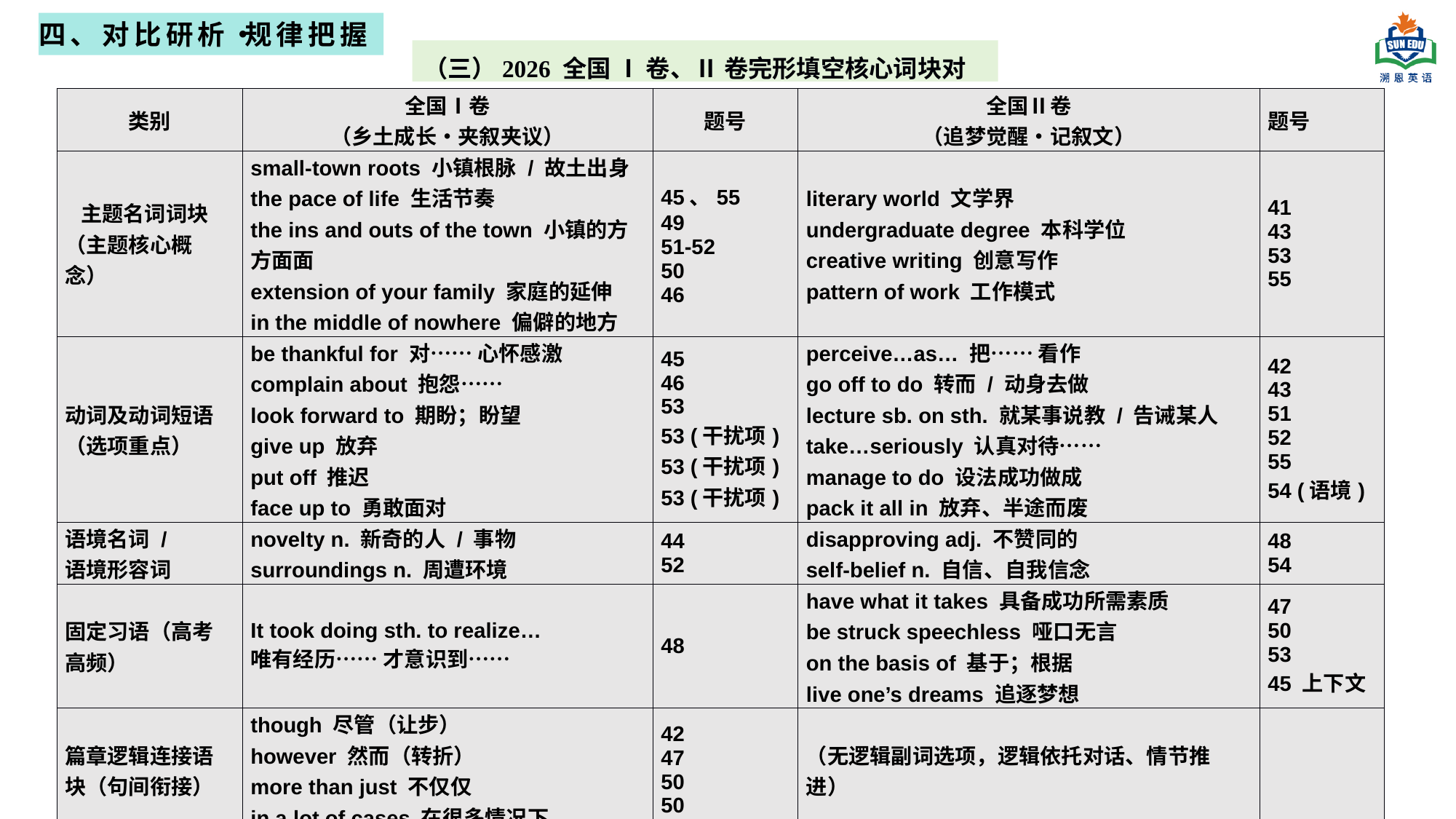

四、对比研析・规律把握
（三）2026 全国 Ⅰ 卷、Ⅱ 卷完形填空核心词块对比表
| 类别 | 全国Ⅰ卷 （乡土成长・夹叙夹议） | 题号 | 全国Ⅱ卷 （追梦觉醒・记叙文） | 题号 |
| --- | --- | --- | --- | --- |
| 主题名词词块 （主题核心概念） | small‑town roots 小镇根脉 / 故土出身 the pace of life 生活节奏 the ins and outs of the town 小镇的方方面面 extension of your family 家庭的延伸 in the middle of nowhere 偏僻的地方 | 45、55 49 51‑52 50 46 | literary world 文学界 undergraduate degree 本科学位 creative writing 创意写作 pattern of work 工作模式 | 41 43 53 55 |
| 动词及动词短语（选项重点） | be thankful for 对…… 心怀感激 complain about 抱怨…… look forward to 期盼；盼望 give up 放弃 put off 推迟 face up to 勇敢面对 | 45 46 53 53 (干扰项) 53 (干扰项) 53 (干扰项) | perceive…as… 把…… 看作 go off to do 转而 / 动身去做 lecture sb. on sth. 就某事说教 / 告诫某人 take…seriously 认真对待…… manage to do 设法成功做成 pack it all in 放弃、半途而废 | 42 43 51 52 55 54 (语境) |
| 语境名词 / 语境形容词 | novelty n. 新奇的人 / 事物 surroundings n. 周遭环境 | 44 52 | disapproving adj. 不赞同的 self‑belief n. 自信、自我信念 | 48 54 |
| 固定习语（高考高频） | It took doing sth. to realize… 唯有经历…… 才意识到…… | 48 | have what it takes 具备成功所需素质 be struck speechless 哑口无言 on the basis of 基于；根据 live one’s dreams 追逐梦想 | 47 50 53 45 上下文 |
| 篇章逻辑连接语块（句间衔接） | though 尽管（让步） however 然而（转折） more than just 不仅仅 in a lot of cases 在很多情况下 | 42 47 50 50 | （无逻辑副词选项，逻辑依托对话、情节推进） |  |